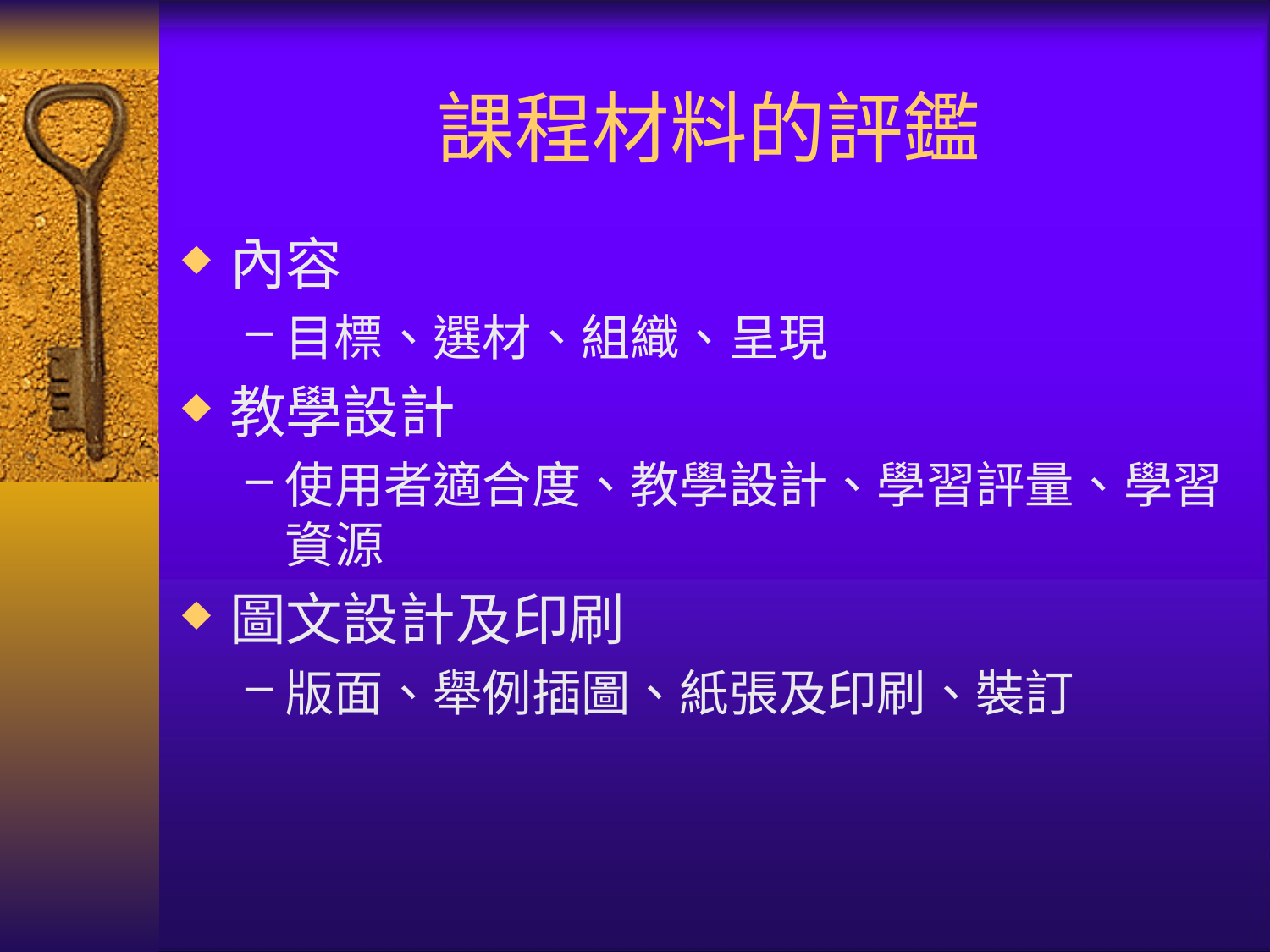

# 課程材料的評鑑
內容
目標、選材、組織、呈現
教學設計
使用者適合度、教學設計、學習評量、學習資源
圖文設計及印刷
版面、舉例插圖、紙張及印刷、裝訂